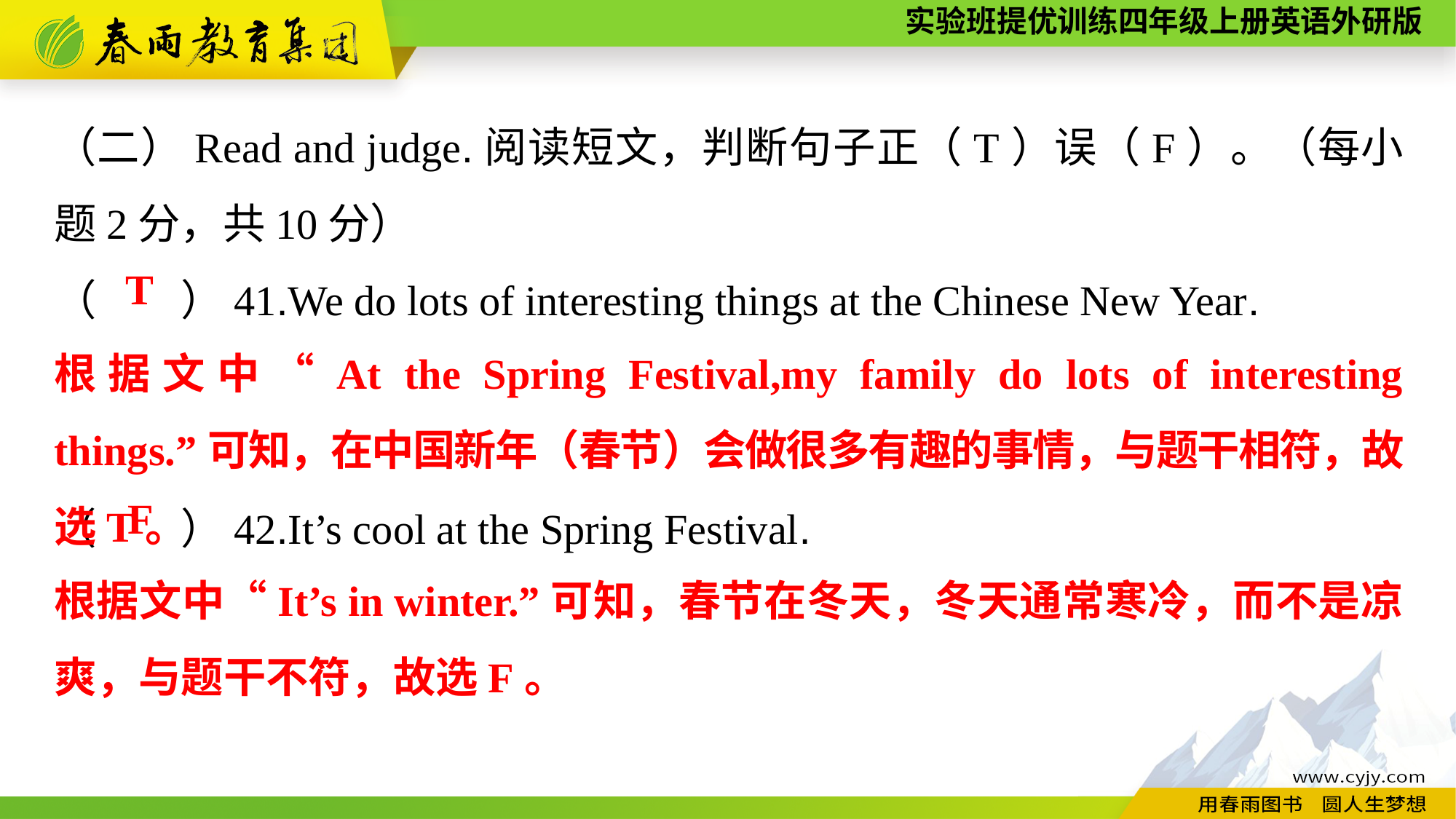

（二）Read and judge.阅读短文，判断句子正（T）误（F）。（每小题2分，共10分）
（　　）41.We do lots of interesting things at the Chinese New Year.

（　　）42.It’s cool at the Spring Festival.
T
根据文中“At the Spring Festival,my family do lots of interesting things.”可知，在中国新年（春节）会做很多有趣的事情，与题干相符，故选T。
F
根据文中“It’s in winter.”可知，春节在冬天，冬天通常寒冷，而不是凉爽，与题干不符，故选F。